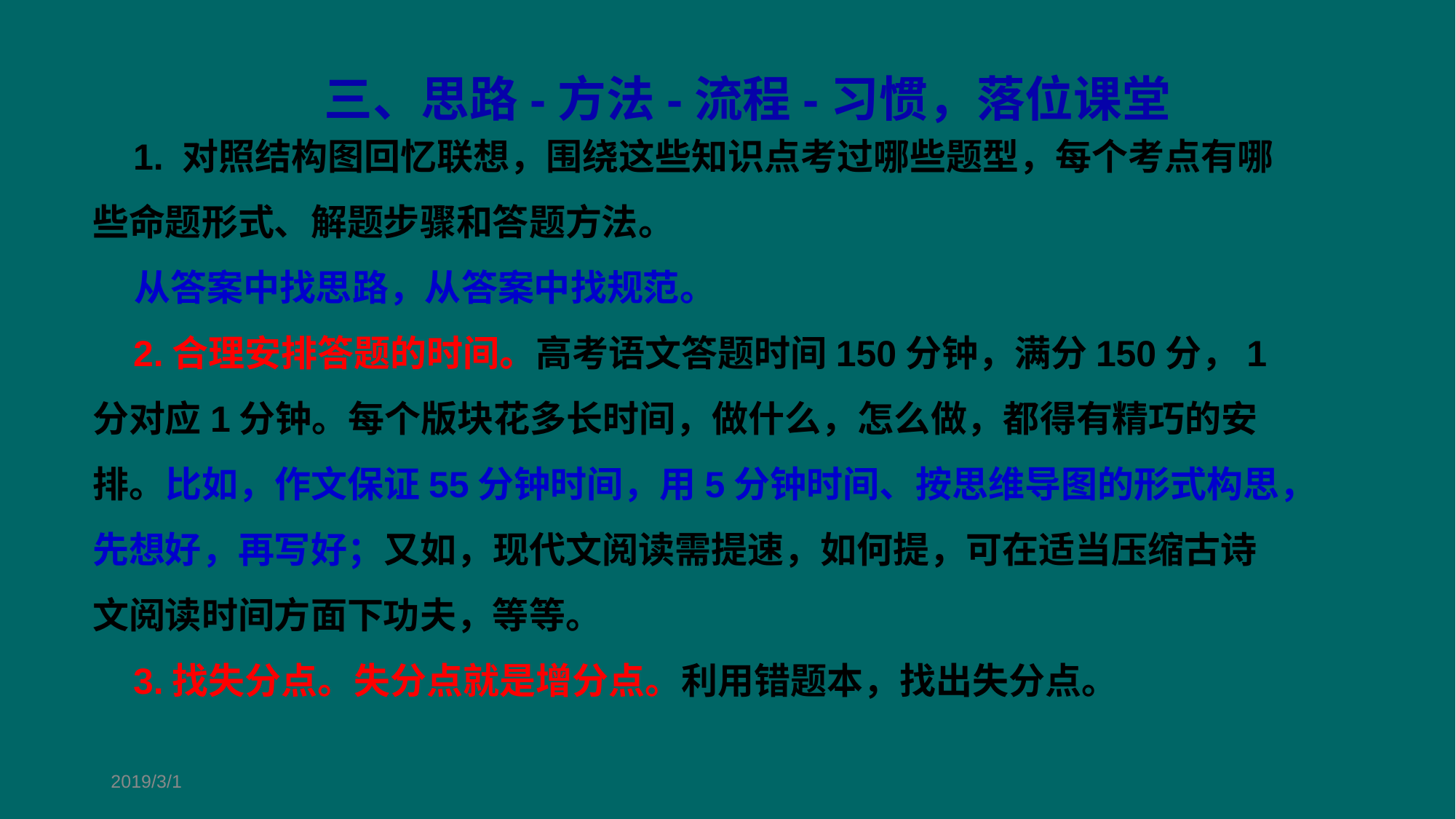

三、思路-方法-流程-习惯，落位课堂
    1. 对照结构图回忆联想，围绕这些知识点考过哪些题型，每个考点有哪些命题形式、解题步骤和答题方法。
    从答案中找思路，从答案中找规范。
    2.合理安排答题的时间。高考语文答题时间150分钟，满分150分，1分对应1分钟。每个版块花多长时间，做什么，怎么做，都得有精巧的安排。比如，作文保证55分钟时间，用5分钟时间、按思维导图的形式构思，先想好，再写好；又如，现代文阅读需提速，如何提，可在适当压缩古诗文阅读时间方面下功夫，等等。
    3.找失分点。失分点就是增分点。利用错题本，找出失分点。
2019/3/1